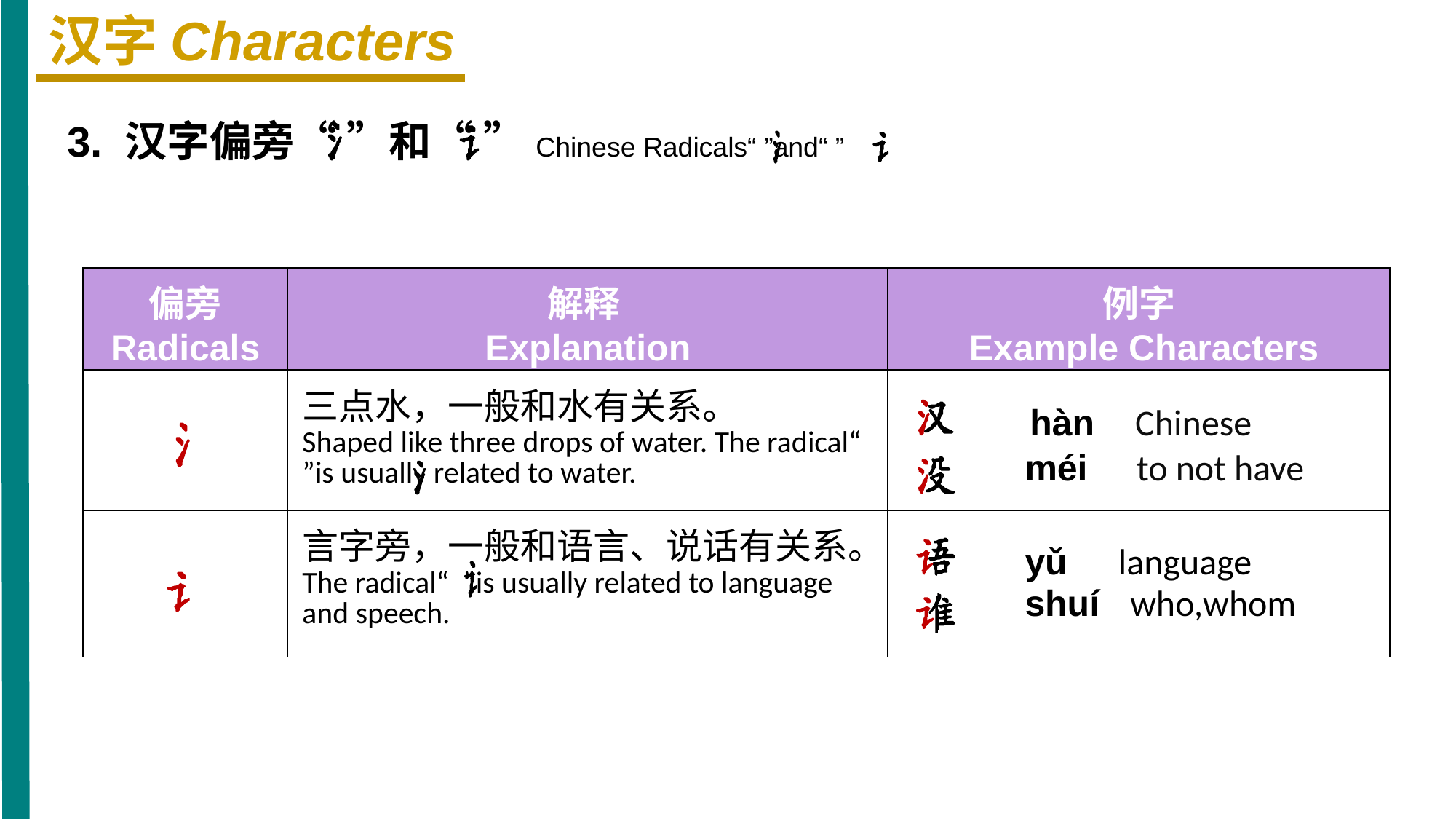

汉字Characters
3. 汉字偏旁“ ”和“ ”Chinese Radicals“ ”and“ ”

| 偏旁 Radicals | 解释 Explanation | 例字 Example Characters |
| --- | --- | --- |
|  | 三点水，一般和水有关系。 Shaped like three drops of water. The radical“ ”is usually related to water. | hàn Chinese méi to not have |
|  | 言字旁，一般和语言、说话有关系。 The radical“ ”is usually related to language and speech. | yǔ language shuí who,whom |